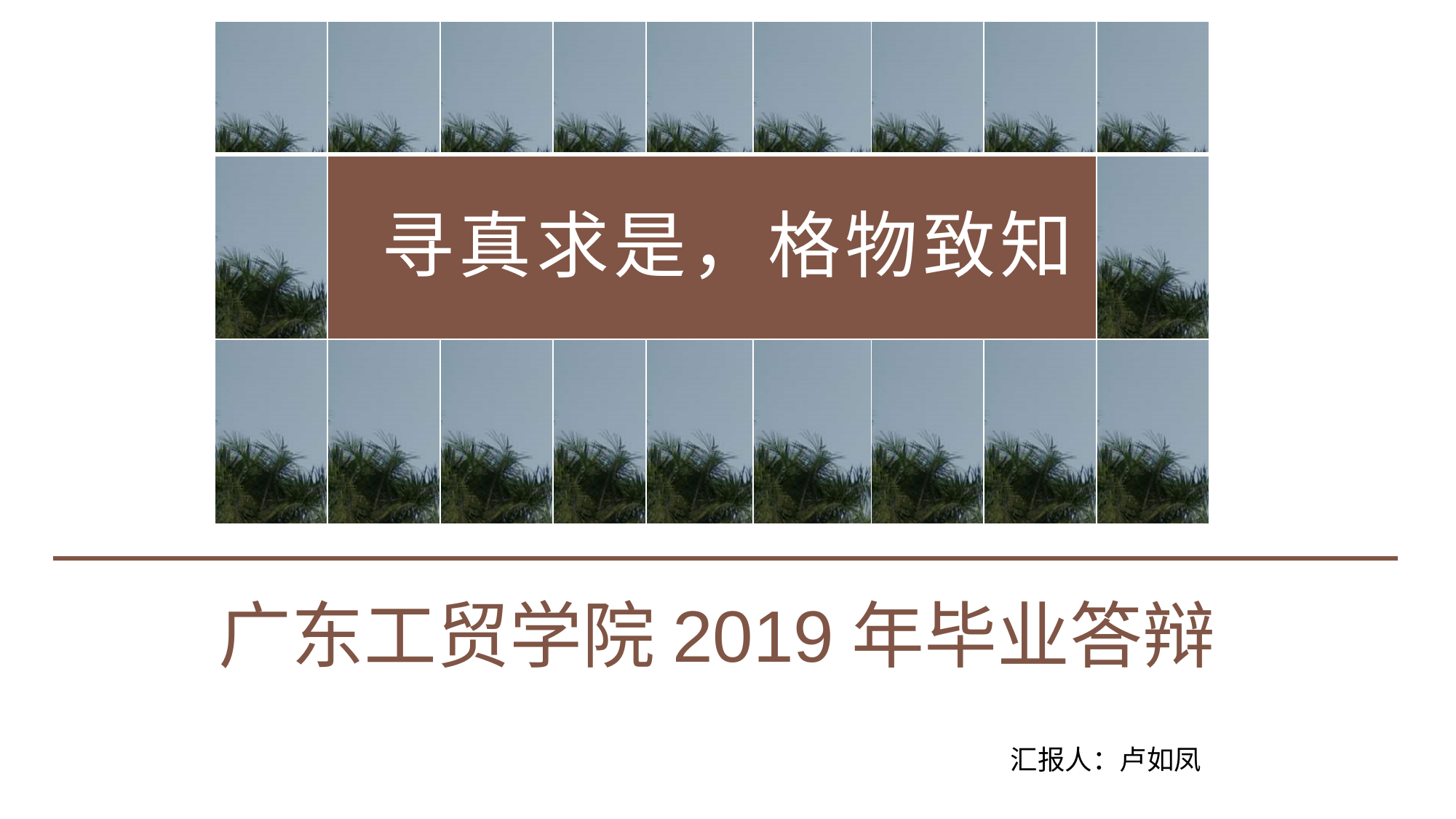

|  |  |  |  |  |  |  |  |  |
| --- | --- | --- | --- | --- | --- | --- | --- | --- |
|  |  |  |  |  |  |  |  |  |
|  |  |  |  |  |  |  |  |  |
寻真求是，格物致知
广东工贸学院2019年毕业答辩
汇报人：卢如凤